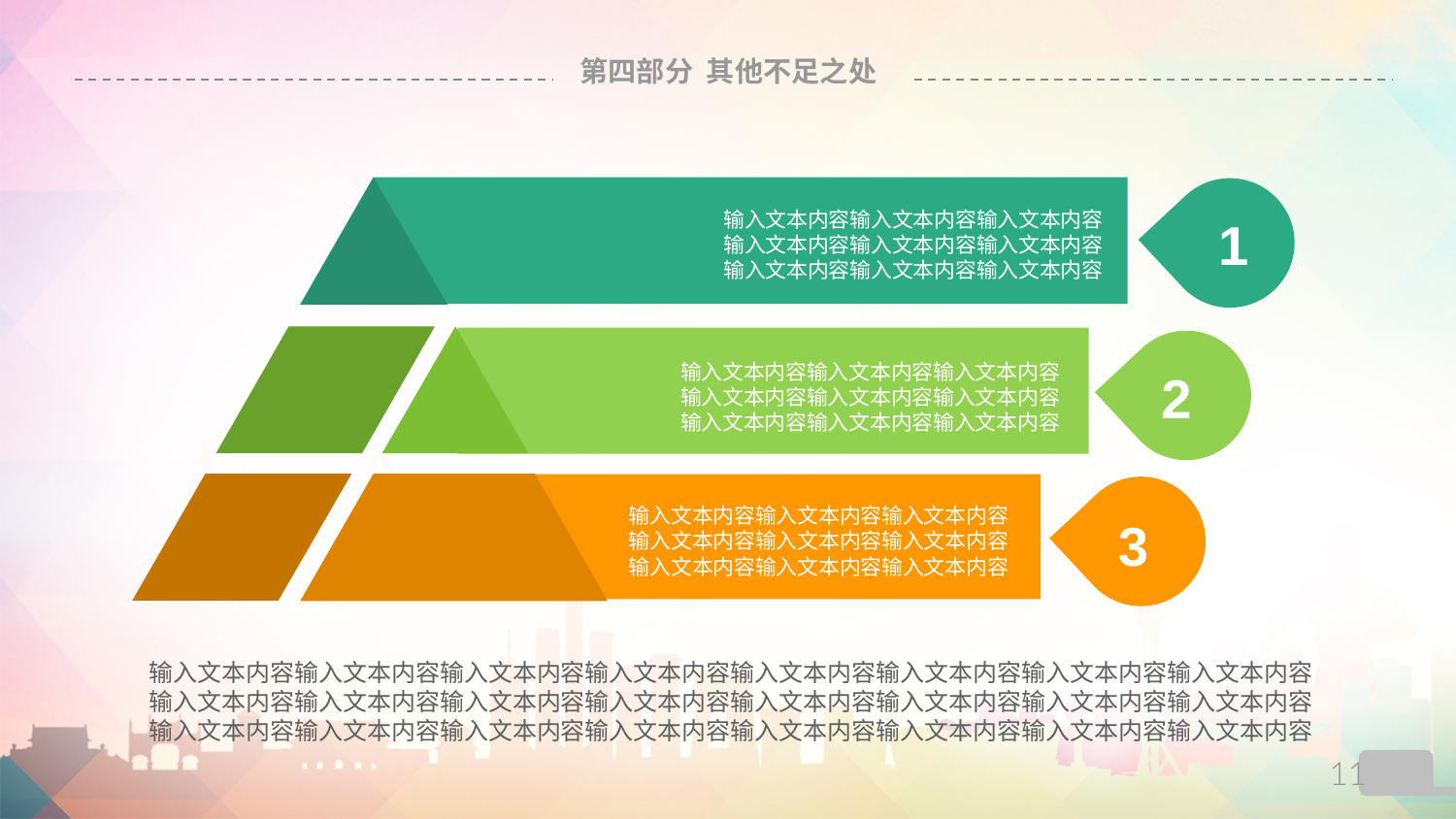

# 第四部分  其他不足之处

输入文本内容输入文本内容输入文本内容
输入文本内容输入文本内容输入文本内容
输入文本内容输入文本内容输入文本内容
1

输入文本内容输入文本内容输入文本内容
输入文本内容输入文本内容输入文本内容
输入文本内容输入文本内容输入文本内容
2

输入文本内容输入文本内容输入文本内容
输入文本内容输入文本内容输入文本内容
输入文本内容输入文本内容输入文本内容
3
输入文本内容输入文本内容输入文本内容输入文本内容输入文本内容输入文本内容输入文本内容输入文本内容
输入文本内容输入文本内容输入文本内容输入文本内容输入文本内容输入文本内容输入文本内容输入文本内容
输入文本内容输入文本内容输入文本内容输入文本内容输入文本内容输入文本内容输入文本内容输入文本内容